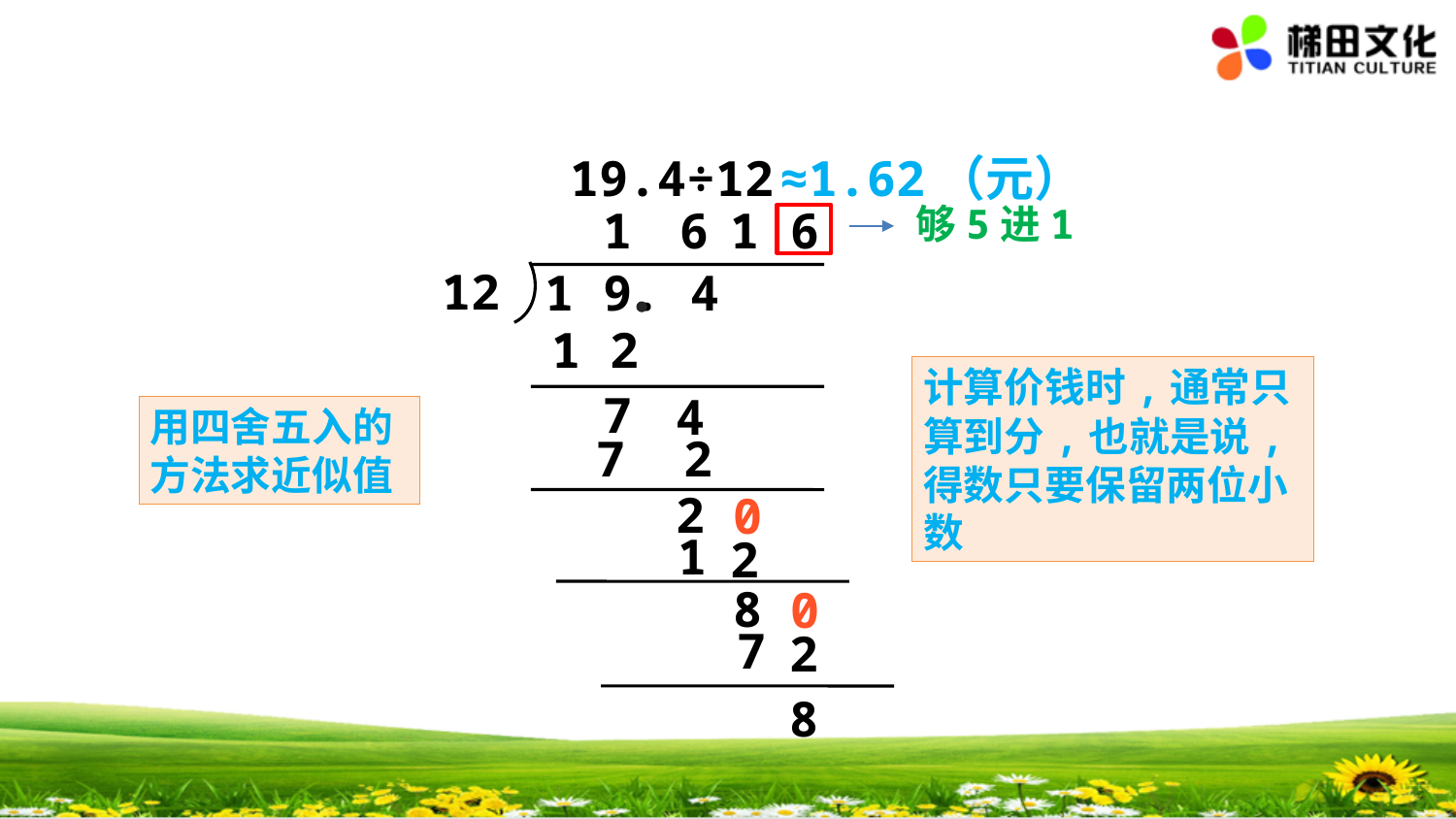

19.4÷12
≈1.62（元）
6
1
6
1
12
1 9. 4

1 2
7
4

7  2
2
0

1
2
8
0

7
2
8

够5进1

计算价钱时,通常只算到分,也就是说,得数只要保留两位小数
用四舍五入的方法求近似值